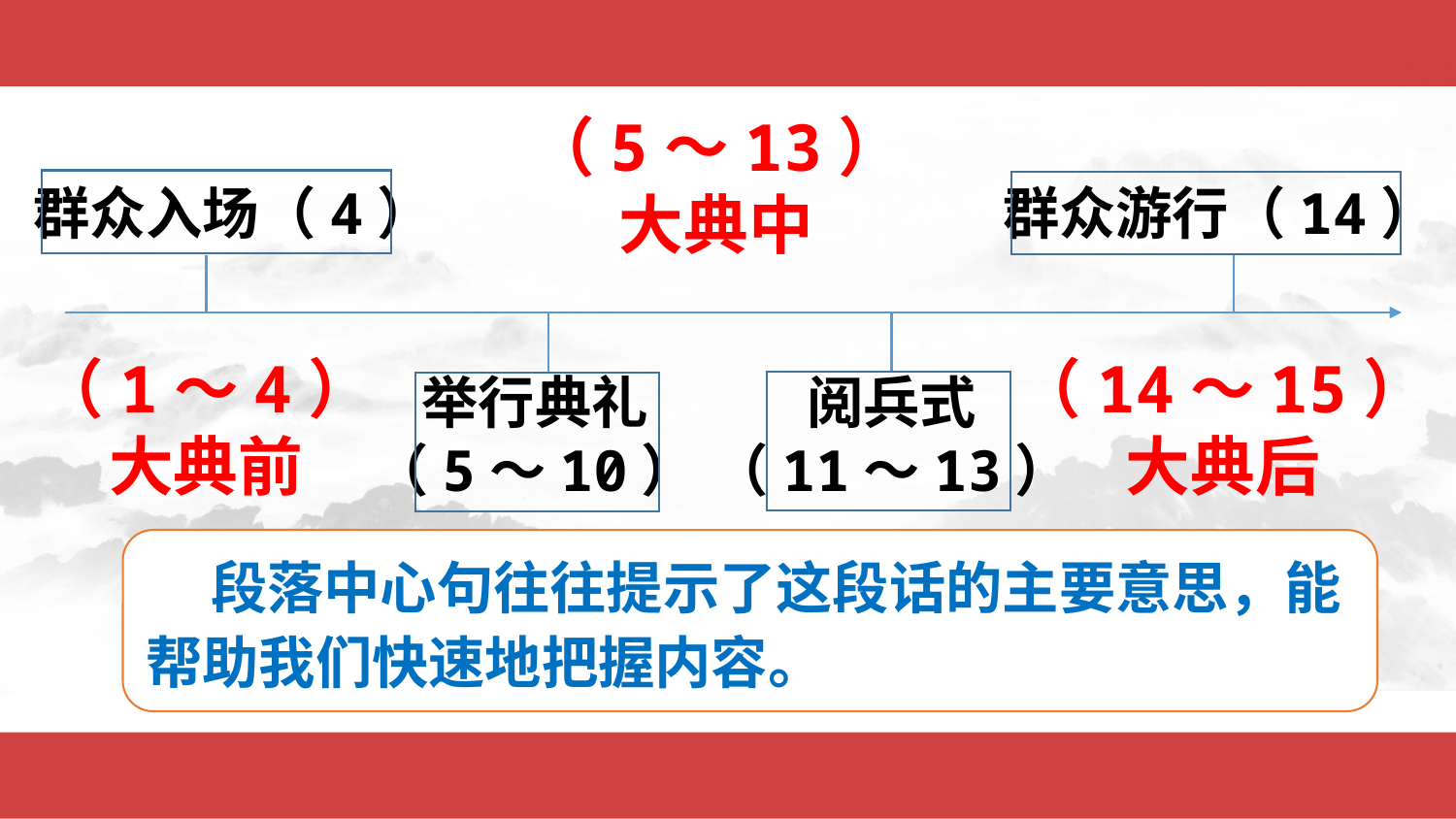

（5～13）
大典中

群众入场（4）
群众游行（14）

（1～4）
大典前
（14～15）
大典后
举行典礼
（5～10）

阅兵式
（11～13）

    段落中心句往往提示了这段话的主要意思，能帮助我们快速地把握内容。